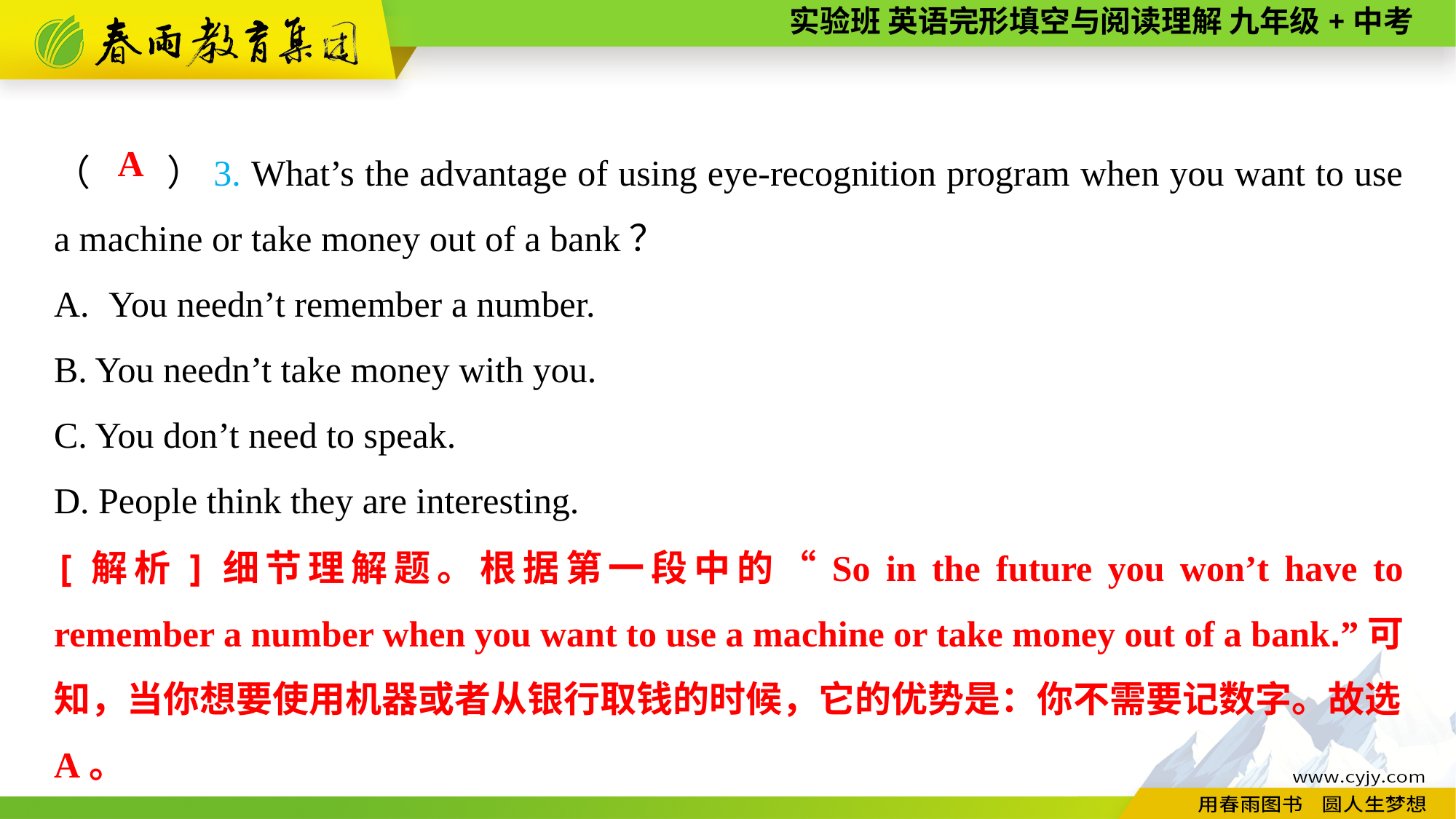

（　　）3. What’s the advantage of using eye-recognition program when you want to use a machine or take money out of a bank？
You needn’t remember a number.
B. You needn’t take money with you.
C. You don’t need to speak.
D. People think they are interesting.
A
[解析]细节理解题。根据第一段中的“So in the future you won’t have to remember a number when you want to use a machine or take money out of a bank.”可知，当你想要使用机器或者从银行取钱的时候，它的优势是：你不需要记数字。故选A。